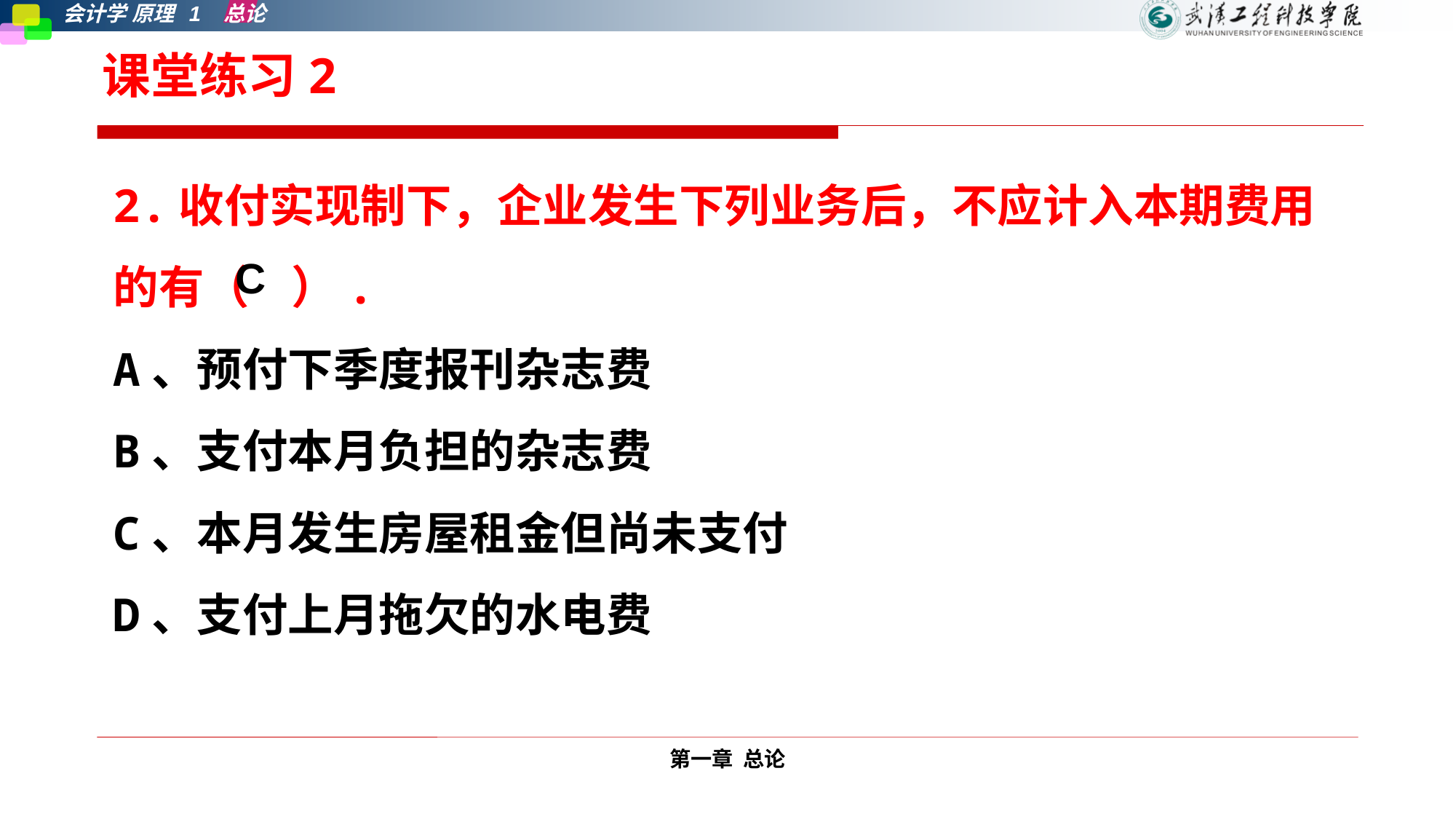

课堂练习2
2.收付实现制下，企业发生下列业务后，不应计入本期费用的有（    ）.
A、预付下季度报刊杂志费
B、支付本月负担的杂志费
C、本月发生房屋租金但尚未支付
D、支付上月拖欠的水电费
C
第一章  总论